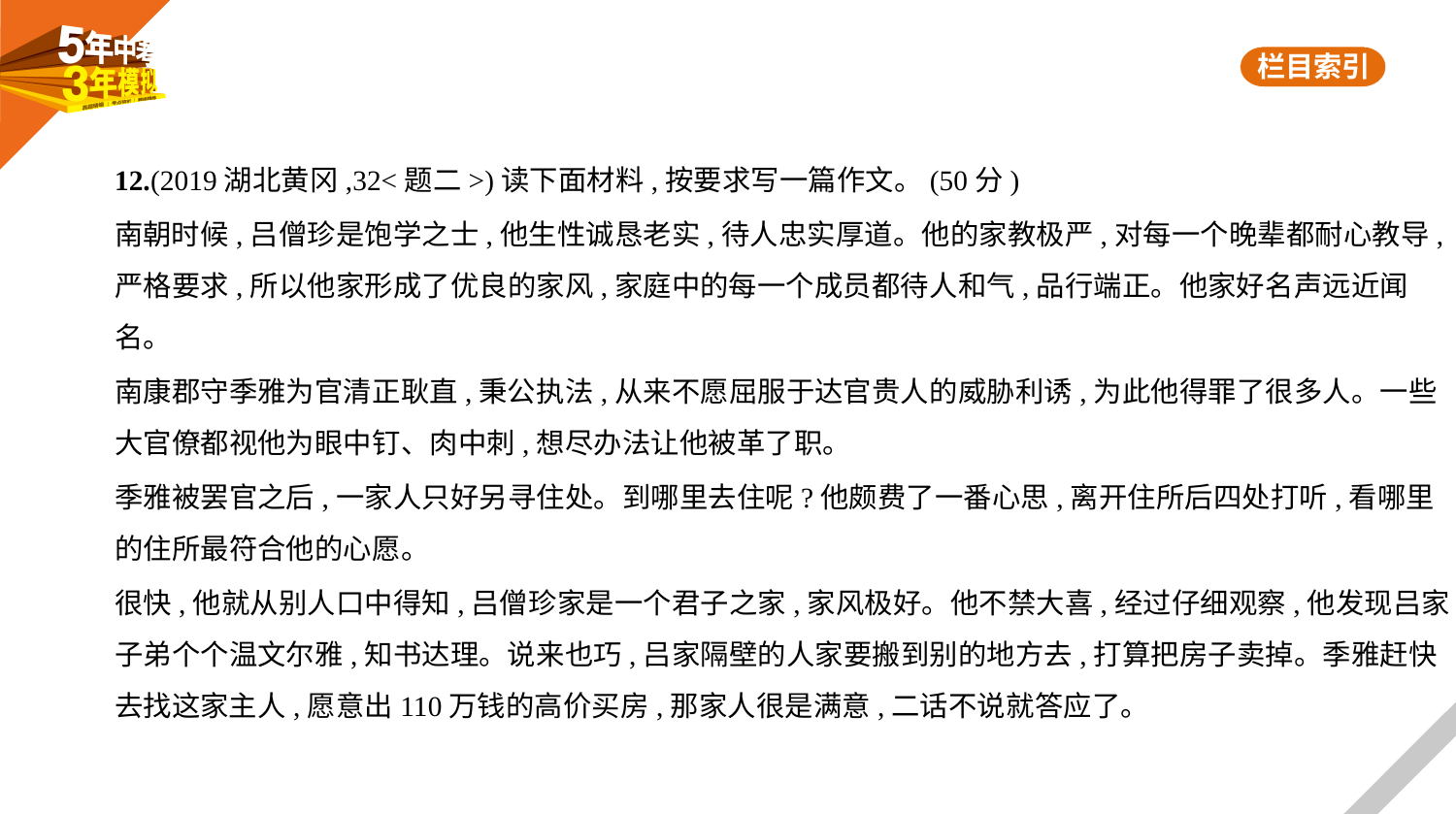

12.(2019湖北黄冈,32<题二>)读下面材料,按要求写一篇作文。(50分)
南朝时候,吕僧珍是饱学之士,他生性诚恳老实,待人忠实厚道。他的家教极严,对每一个晚辈都耐心教导,
严格要求,所以他家形成了优良的家风,家庭中的每一个成员都待人和气,品行端正。他家好名声远近闻
名。
南康郡守季雅为官清正耿直,秉公执法,从来不愿屈服于达官贵人的威胁利诱,为此他得罪了很多人。一些
大官僚都视他为眼中钉、肉中刺,想尽办法让他被革了职。
季雅被罢官之后,一家人只好另寻住处。到哪里去住呢?他颇费了一番心思,离开住所后四处打听,看哪里
的住所最符合他的心愿。
很快,他就从别人口中得知,吕僧珍家是一个君子之家,家风极好。他不禁大喜,经过仔细观察,他发现吕家
子弟个个温文尔雅,知书达理。说来也巧,吕家隔壁的人家要搬到别的地方去,打算把房子卖掉。季雅赶快
去找这家主人,愿意出110万钱的高价买房,那家人很是满意,二话不说就答应了。